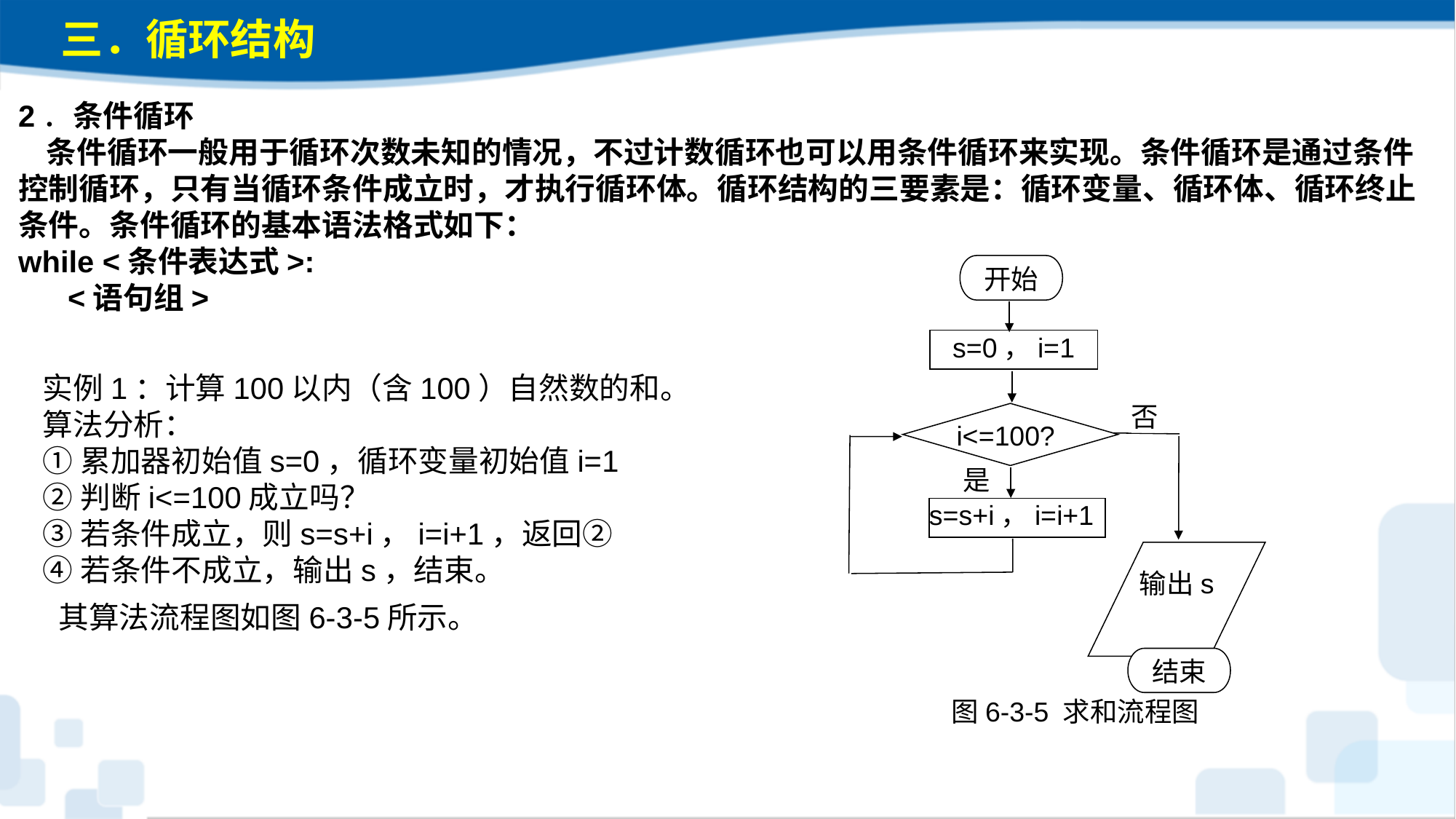

三．循环结构
2．条件循环   条件循环一般用于循环次数未知的情况，不过计数循环也可以用条件循环来实现。条件循环是通过条件控制循环，只有当循环条件成立时，才执行循环体。循环结构的三要素是：循环变量、循环体、循环终止条件。条件循环的基本语法格式如下：while <条件表达式>:    <语句组>
开始

s=0，i=1

否

i<=100?

是

s=s+i，i=i+1

输出s

结束

图6-3-5 求和流程图

实例1：计算100以内（含100）自然数的和。算法分析：①累加器初始值s=0，循环变量初始值i=1②判断i<=100成立吗？③若条件成立，则s=s+i，i=i+1，返回②④若条件不成立，输出s，结束。其算法流程图如图6-3-5所示。